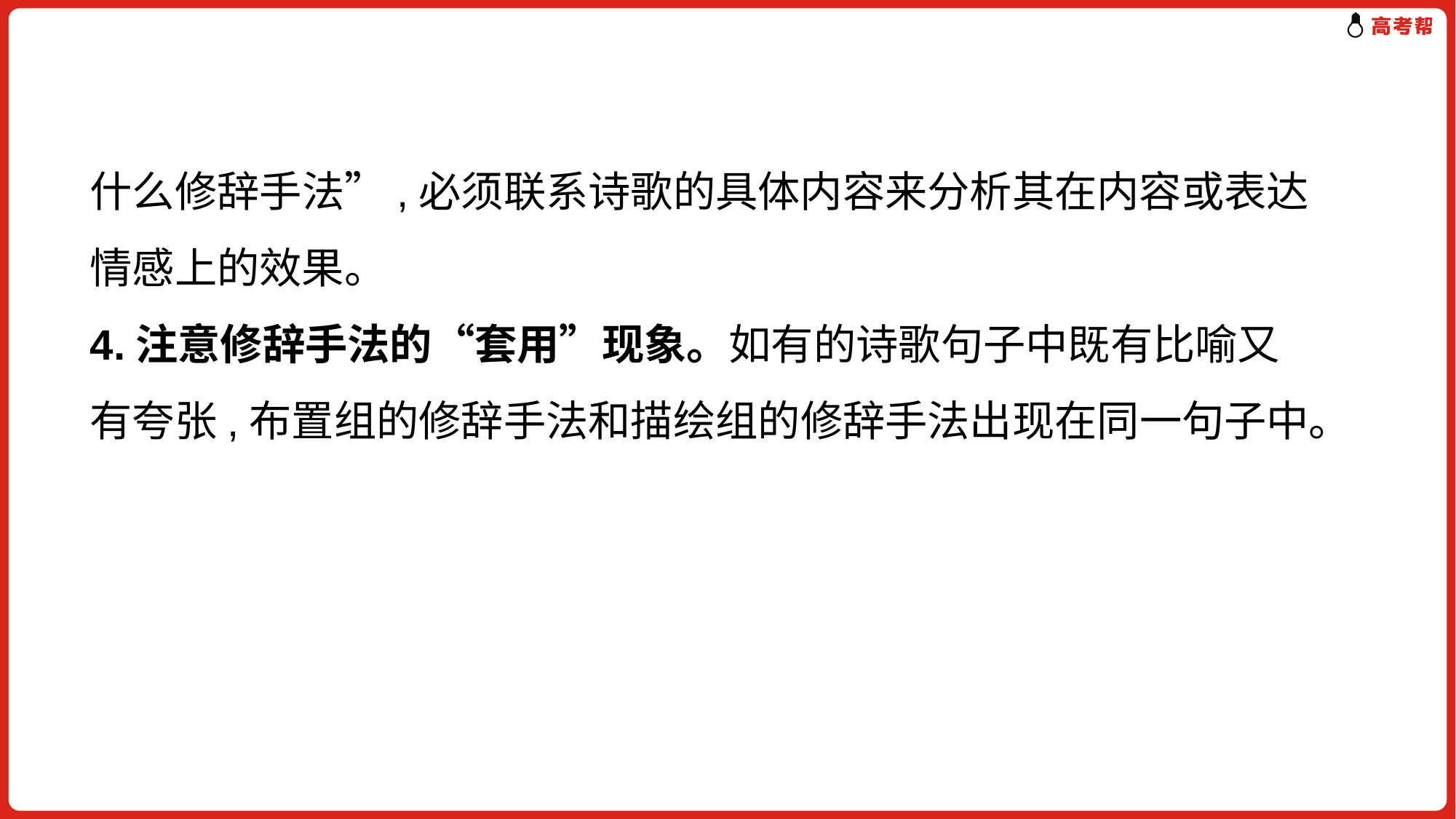

什么修辞手法”,必须联系诗歌的具体内容来分析其在内容或表达情感上的效果。
4.注意修辞手法的“套用”现象。如有的诗歌句子中既有比喻又有夸张,布置组的修辞手法和描绘组的修辞手法出现在同一句子中。